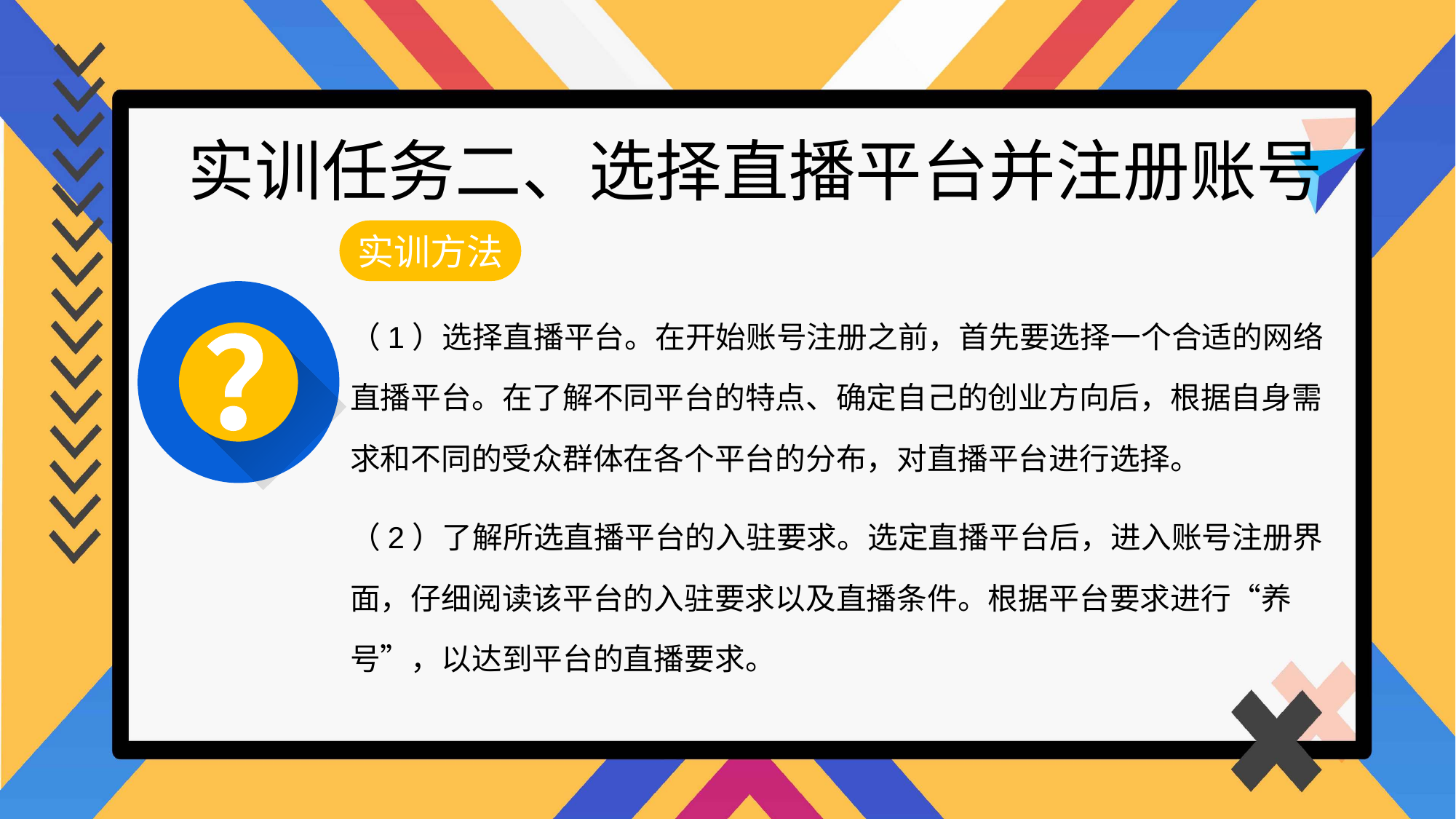

实训任务二、选择直播平台并注册账号
实训方法

（1）选择直播平台。在开始账号注册之前，首先要选择一个合适的网络直播平台。在了解不同平台的特点、确定自己的创业方向后，根据自身需求和不同的受众群体在各个平台的分布，对直播平台进行选择。
（2）了解所选直播平台的入驻要求。选定直播平台后，进入账号注册界面，仔细阅读该平台的入驻要求以及直播条件。根据平台要求进行“养号”，以达到平台的直播要求。